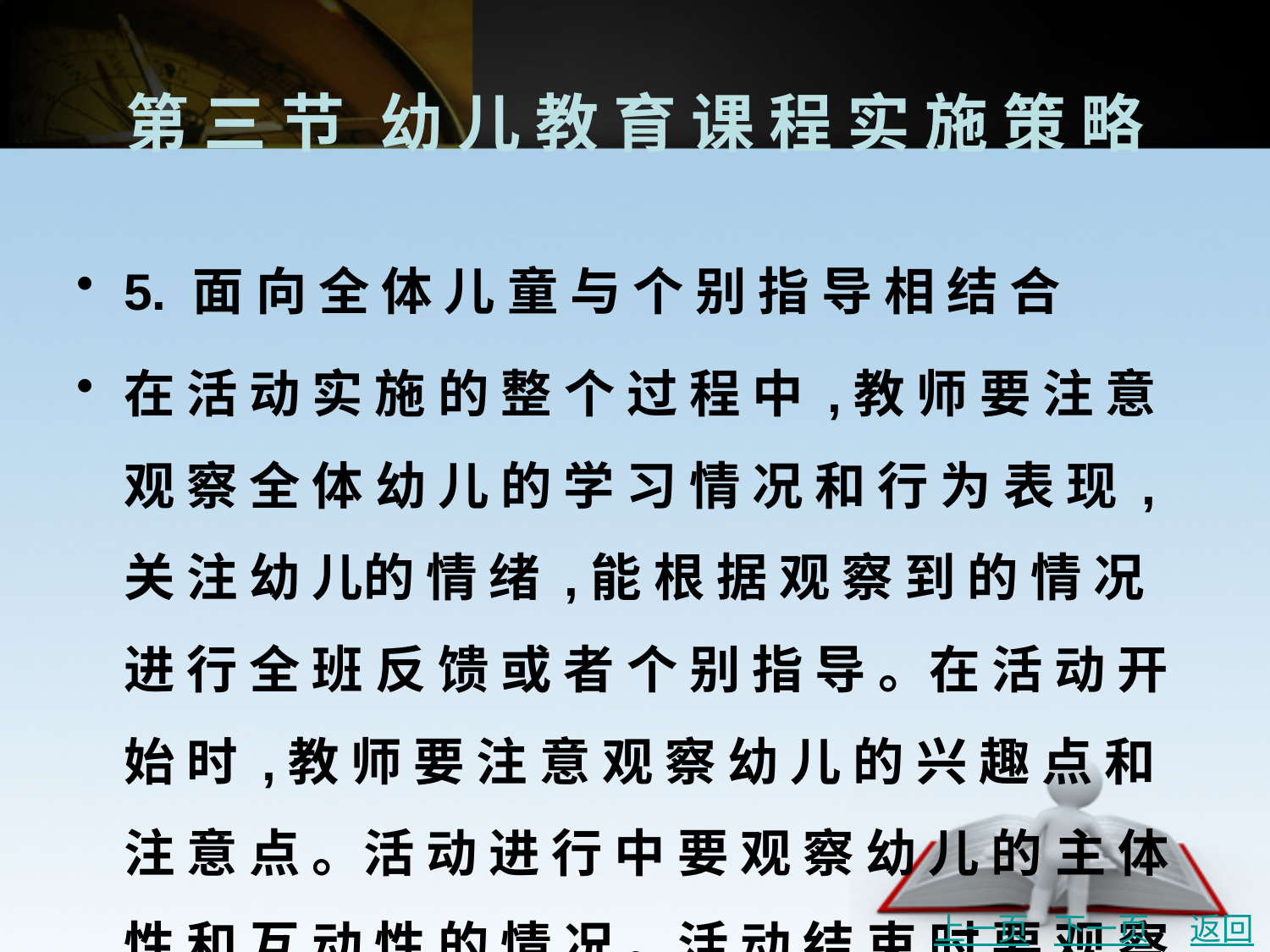

# 第 三 节	幼 儿 教 育 课 程 实 施 策 略
5. 面 向 全 体 儿 童 与 个 别 指 导 相 结 合
在 活 动 实 施 的 整 个 过 程 中 ,教 师 要 注 意 观 察 全 体 幼 儿 的 学 习 情 况 和 行 为 表 现 ,关 注 幼 儿的 情 绪 ,能 根 据 观 察 到 的 情 况 进 行 全 班 反 馈 或 者 个 别 指 导 。在 活 动 开 始 时 ,教 师 要 注 意 观 察 幼 儿 的 兴 趣 点 和 注 意 点 。活 动 进 行 中 要 观 察 幼 儿 的 主 体 性 和 互 动 性 的 情 况 。活 动 结 束 时 要 观 察 幼 儿 的 情 绪 反 应 :是 否 愿 意 发 表 自 己 的 意 见 ? 是 否 愿 意 分 享 和 交 流 ? 在 活 动 中 教 师 要 尊 重 幼 儿 的 个 体 差 异 ,对 于 发 现 的 问 题 更 进 行 有 针 对 性 的 个 别 指 导 。

上一页
下一页
返回